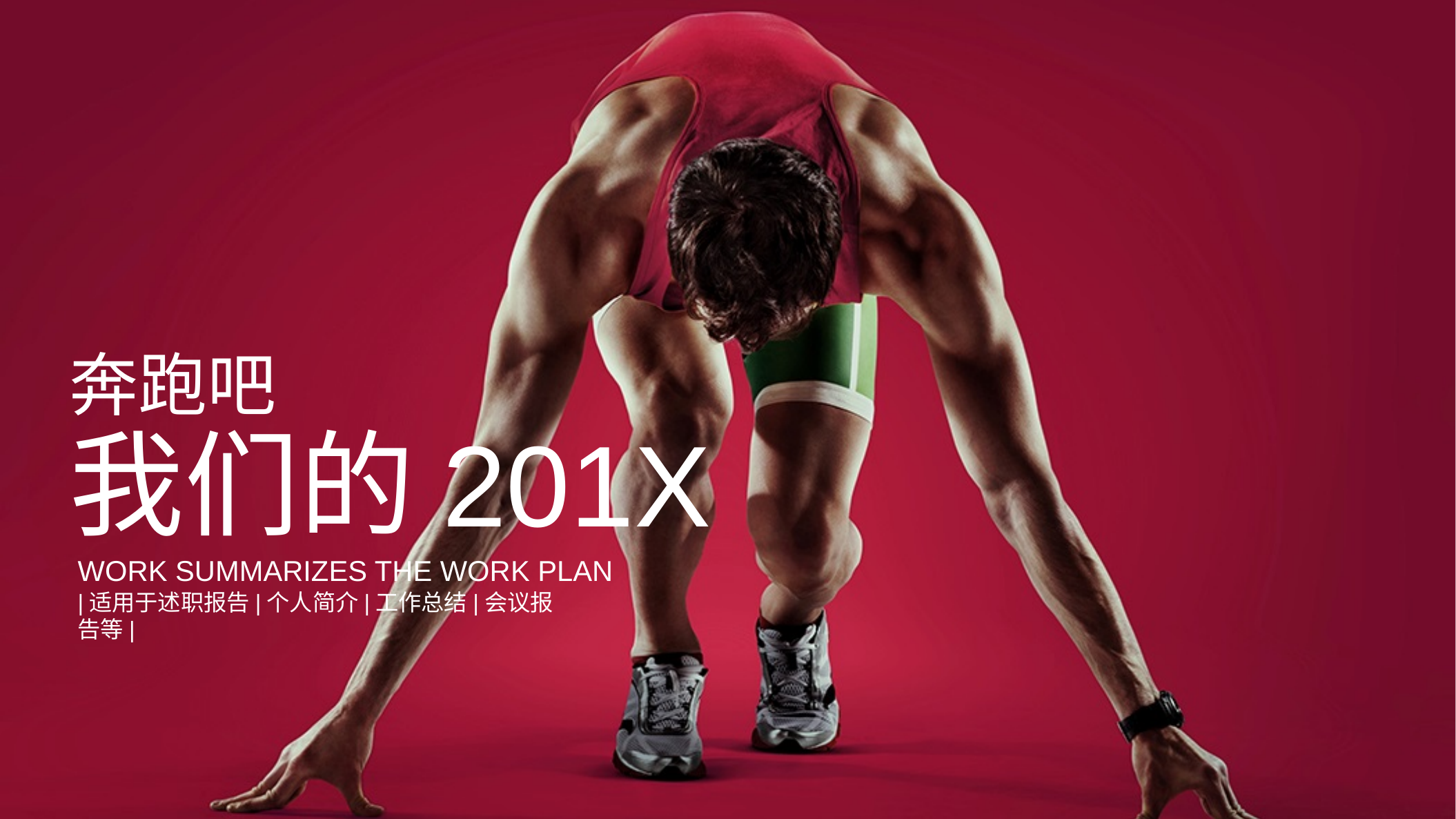

奔跑吧
我们的201X
WORK SUMMARIZES THE WORK PLAN
|适用于述职报告|个人简介|工作总结|会议报告等|